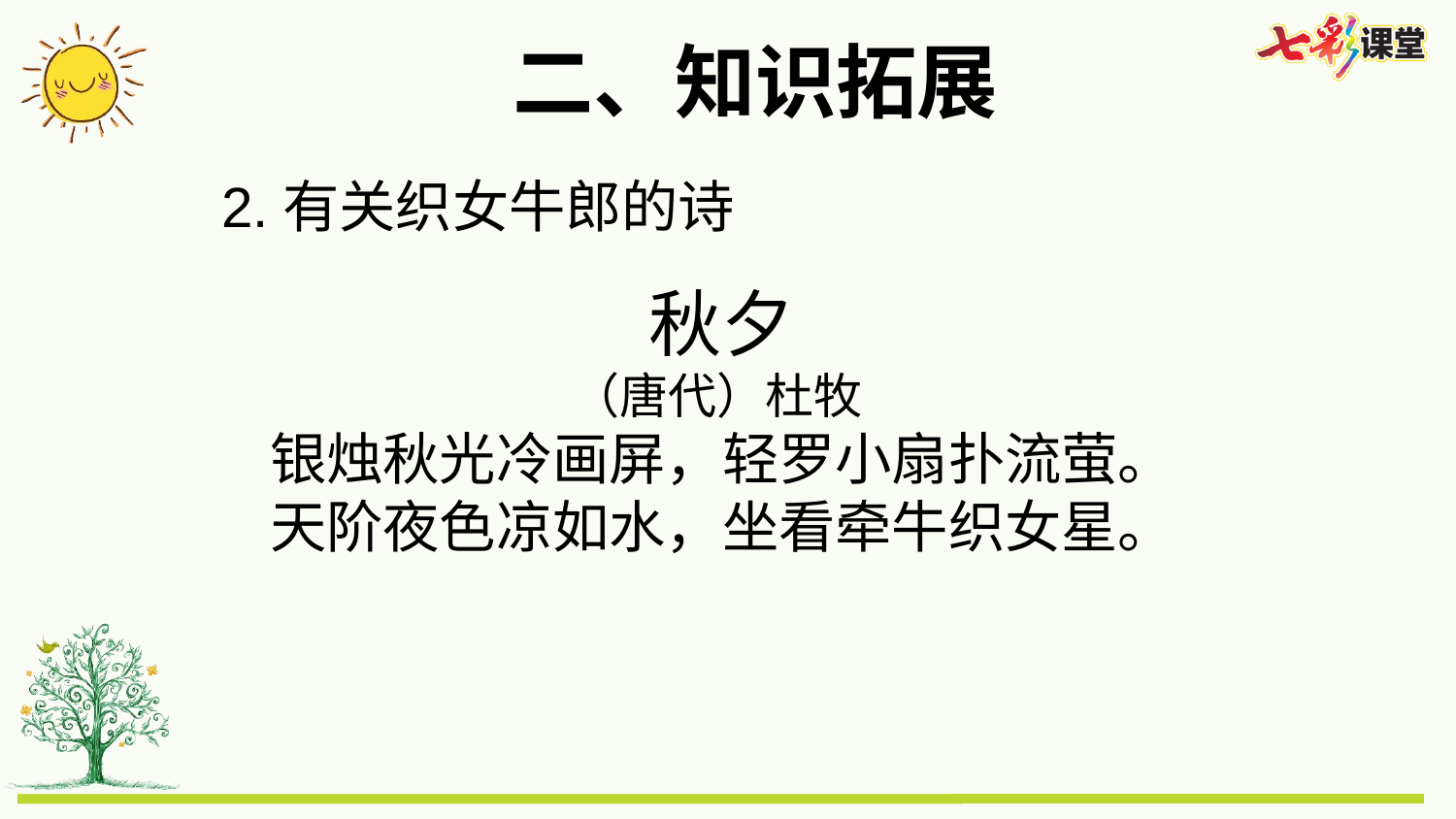

二、知识拓展
2.有关织女牛郎的诗
秋夕
（唐代）杜牧
银烛秋光冷画屏，轻罗小扇扑流萤。天阶夜色凉如水，坐看牵牛织女星。